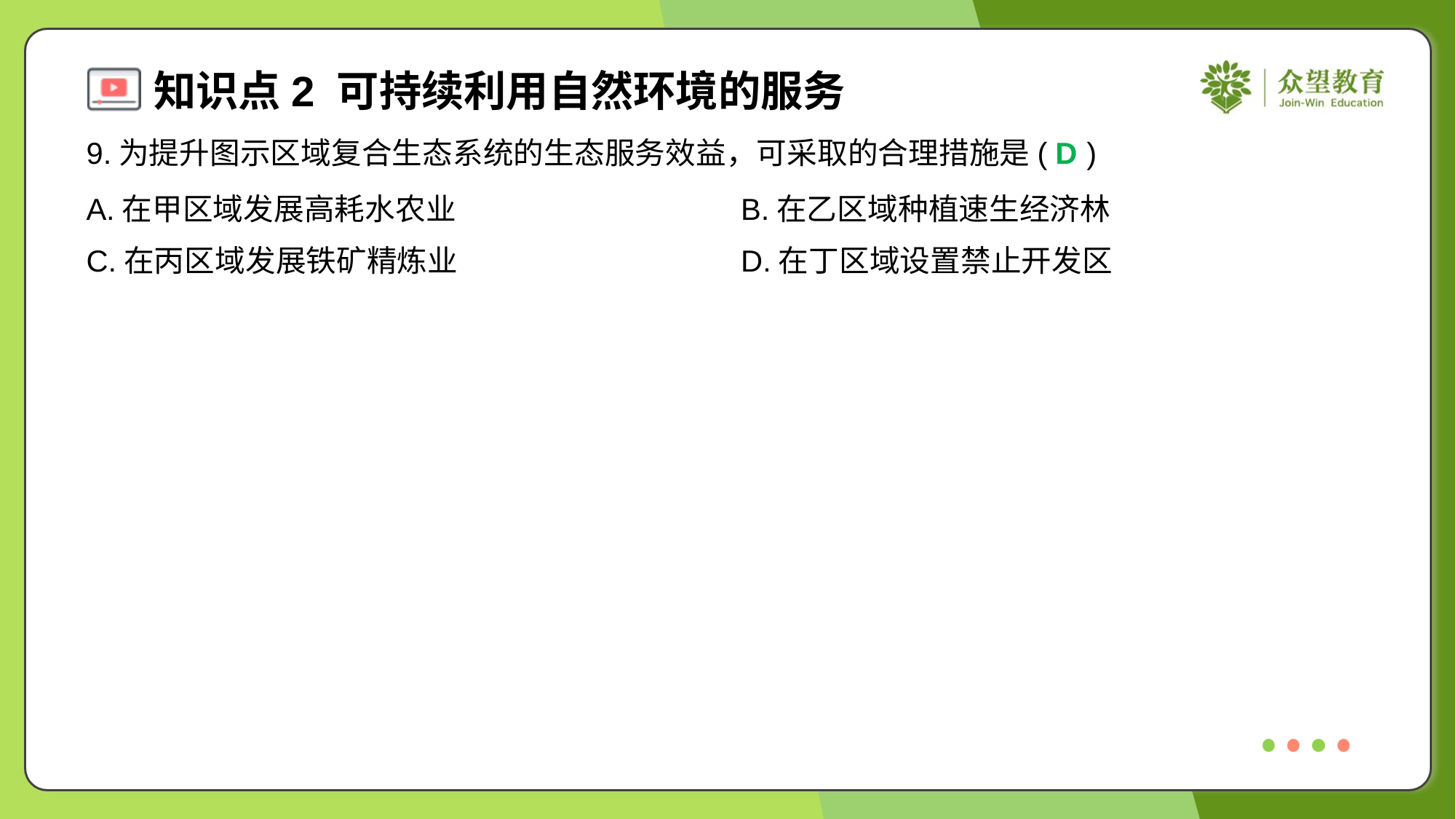

9.为提升图示区域复合生态系统的生态服务效益，可采取的合理措施是(     )
D
A.在甲区域发展高耗水农业	B.在乙区域种植速生经济林
C.在丙区域发展铁矿精炼业	D.在丁区域设置禁止开发区